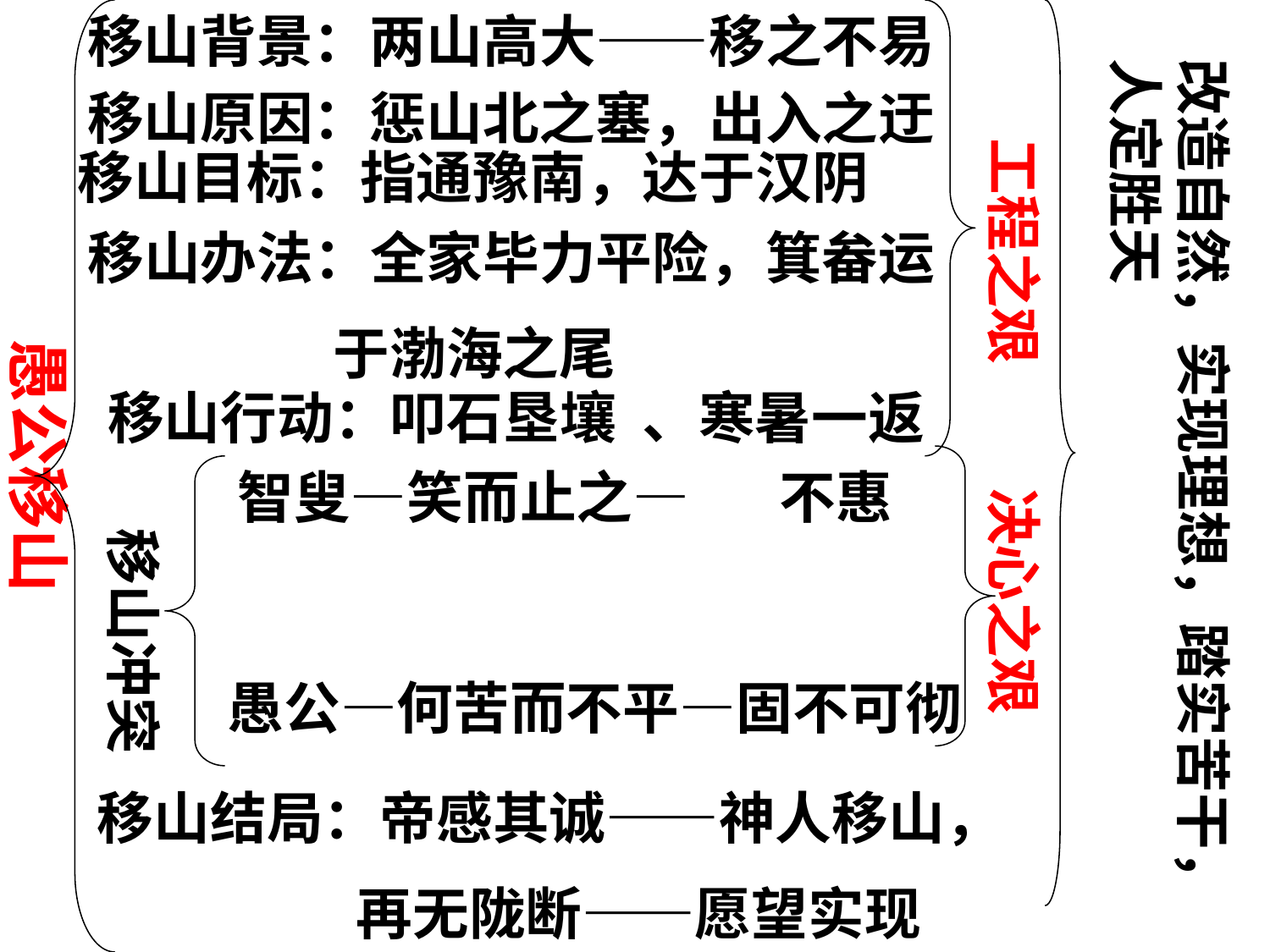

移山背景：两山高大——移之不易

#
改造自然，实现理想，踏实苦干，人定胜天
移山原因：惩山北之塞，出入之迂
工程之艰
移山目标：指通豫南，达于汉阴
移山办法：全家毕力平险，箕畚运
                  于渤海之尾
愚公移山
移山行动：叩石垦壤  、寒暑一返

智叟—笑而止之—       不惠
决心之艰
移山冲突
愚公—何苦而不平—固不可彻
移山结局：帝感其诚——神人移山，
                   再无陇断——愿望实现